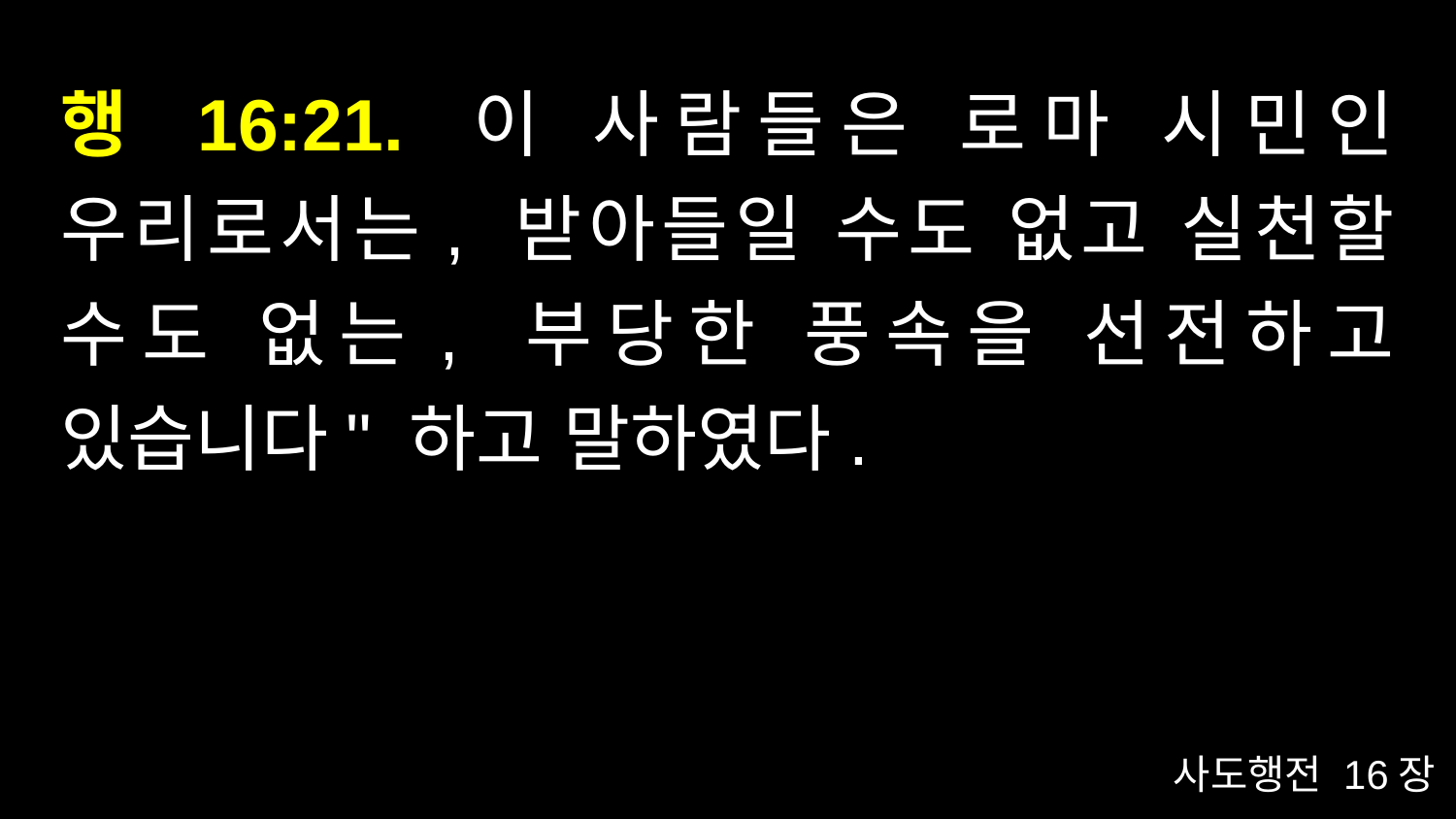

# 행 16:21. 이 사람들은 로마 시민인 우리로서는, 받아들일 수도 없고 실천할 수도 없는, 부당한 풍속을 선전하고 있습니다" 하고 말하였다.
사도행전 16장